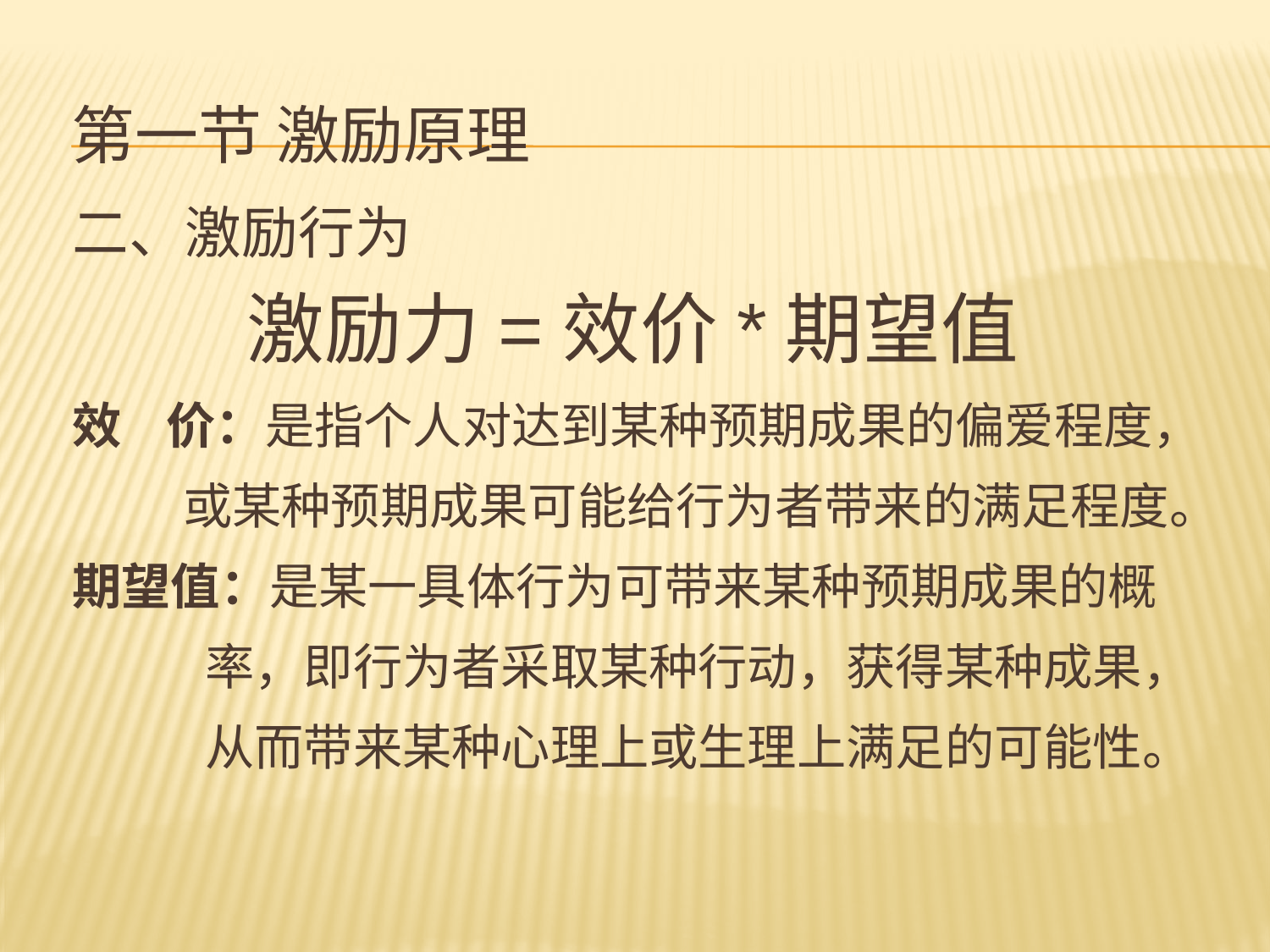

# 第一节 激励原理
二、激励行为
         激励力=效价*期望值
效    价：是指个人对达到某种预期成果的偏爱程度，
         或某种预期成果可能给行为者带来的满足程度。
期望值：是某一具体行为可带来某种预期成果的概
           率，即行为者采取某种行动，获得某种成果，
           从而带来某种心理上或生理上满足的可能性。